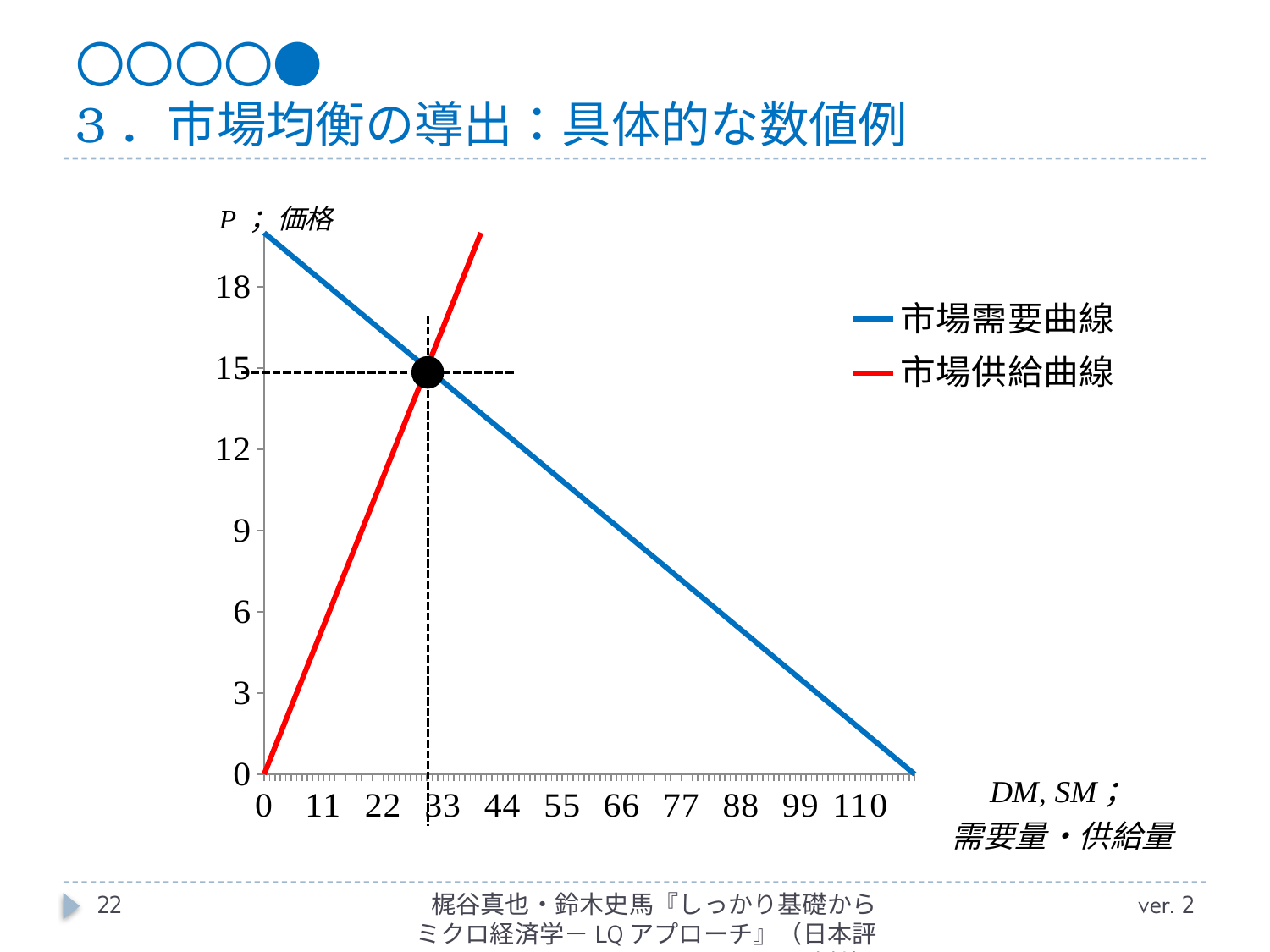

# 〇〇〇〇● 3．市場均衡の導出：具体的な数値例

[unsupported chart]

22
梶谷真也・鈴木史馬『しっかり基礎からミクロ経済学－LQアプローチ』（日本評論社）
ver. 2